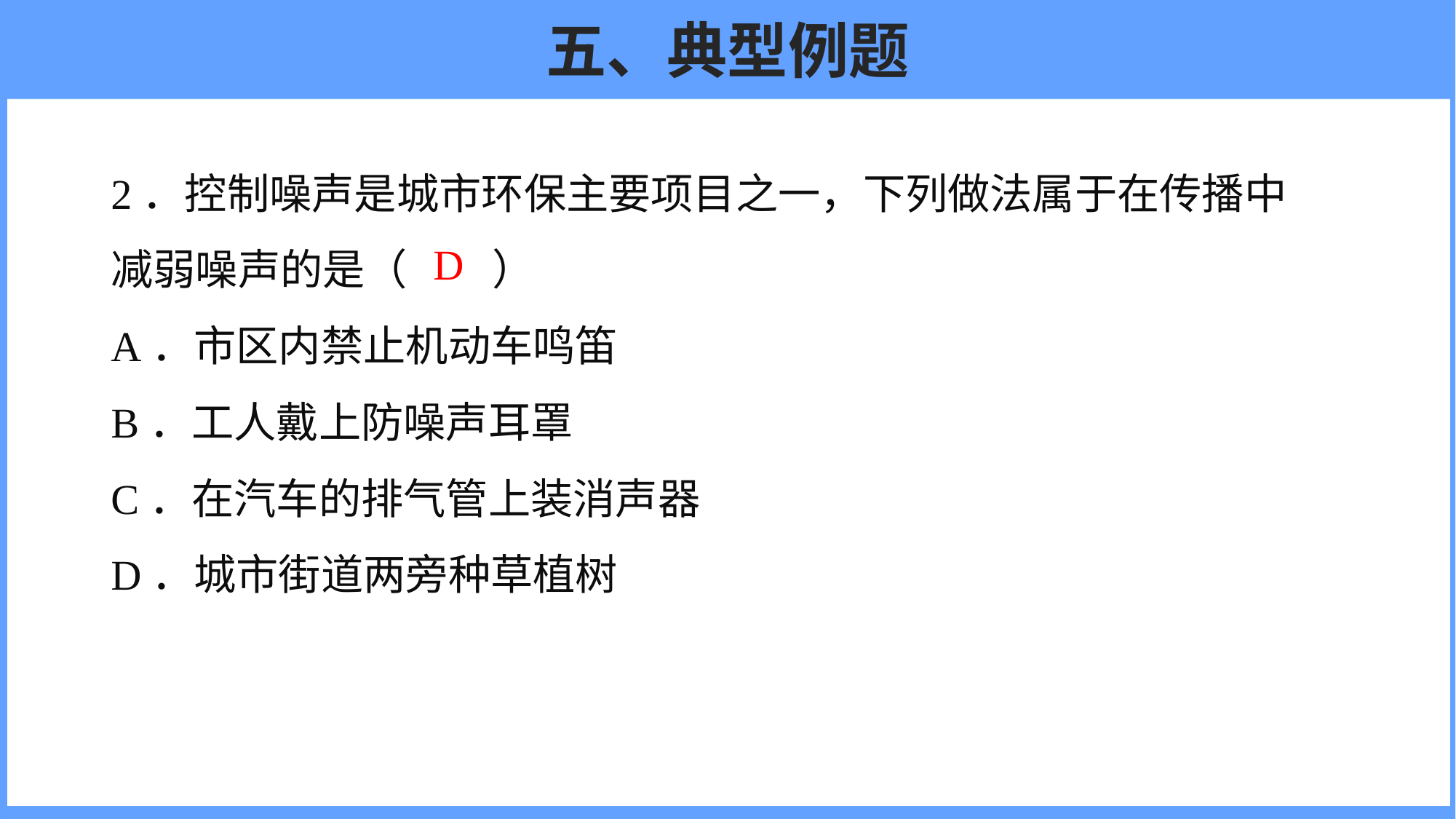

# 五、典型例题
2．控制噪声是城市环保主要项目之一，下列做法属于在传播中减弱噪声的是（　　）
A．市区内禁止机动车鸣笛
B．工人戴上防噪声耳罩
C．在汽车的排气管上装消声器
D．城市街道两旁种草植树
D